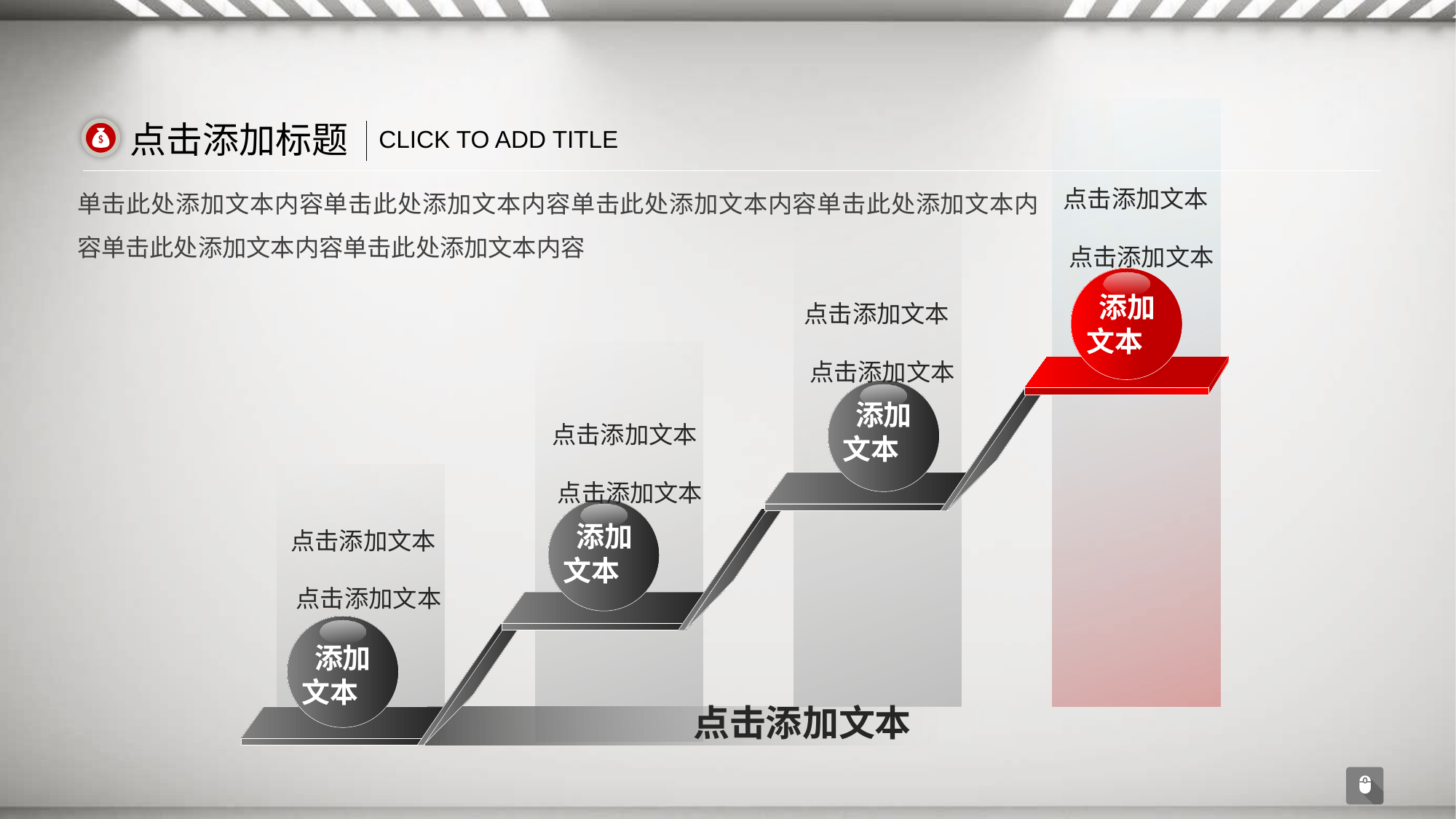

点击添加标题
CLICK TO ADD TITLE

单击此处添加文本内容单击此处添加文本内容单击此处添加文本内容单击此处添加文本内容单击此处添加文本内容单击此处添加文本内容
点击添加文本
点击添加文本

添加文本
点击添加文本
点击添加文本

添加文本
点击添加文本
点击添加文本

添加文本
点击添加文本
点击添加文本

添加文本
点击添加文本